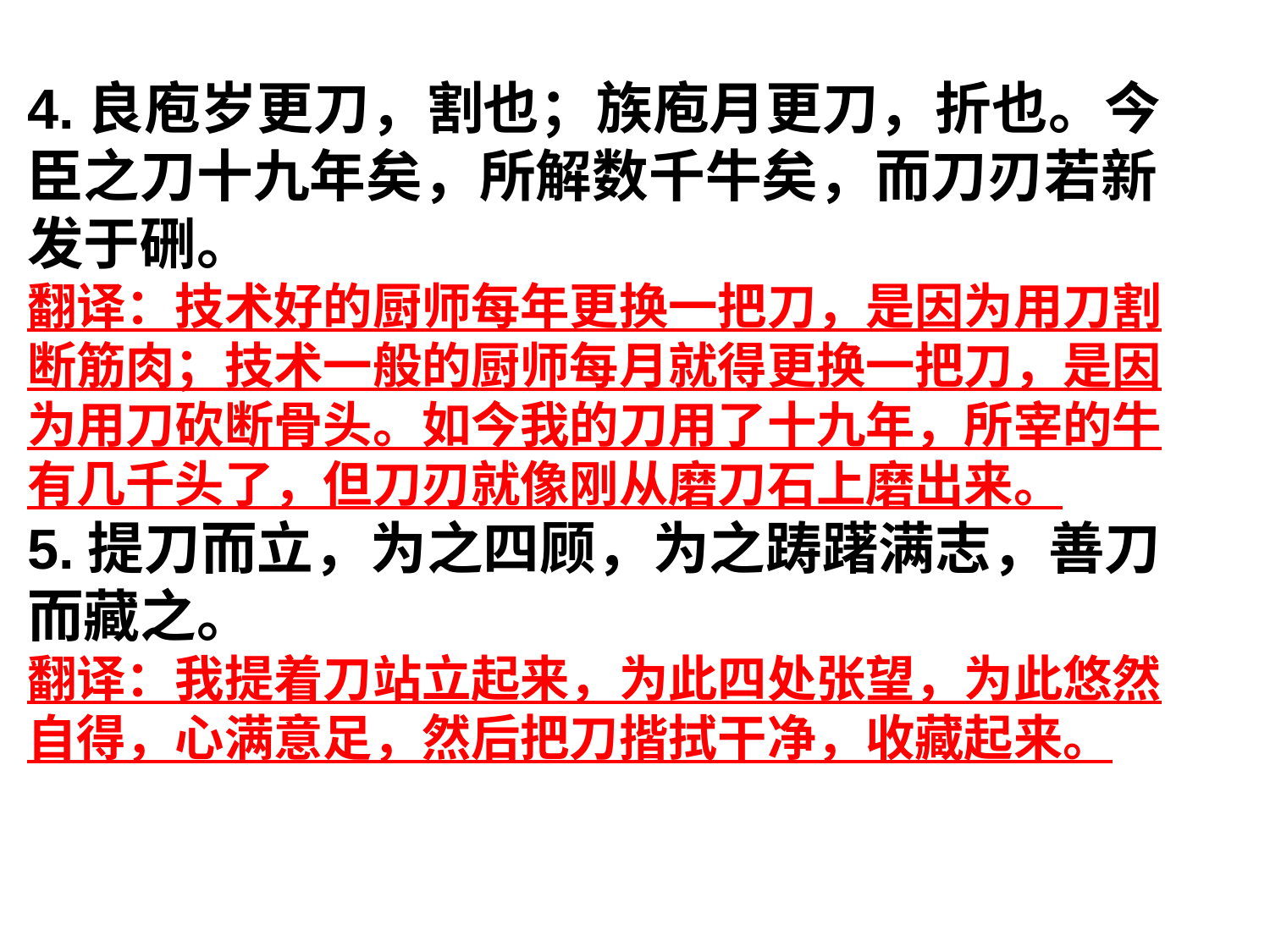

4.良庖岁更刀，割也；族庖月更刀，折也。今臣之刀十九年矣，所解数千牛矣，而刀刃若新发于硎。
翻译：技术好的厨师每年更换一把刀，是因为用刀割断筋肉；技术一般的厨师每月就得更换一把刀，是因为用刀砍断骨头。如今我的刀用了十九年，所宰的牛有几千头了，但刀刃就像刚从磨刀石上磨出来。
5.提刀而立，为之四顾，为之踌躇满志，善刀而藏之。
翻译：我提着刀站立起来，为此四处张望，为此悠然自得，心满意足，然后把刀揩拭干净，收藏起来。